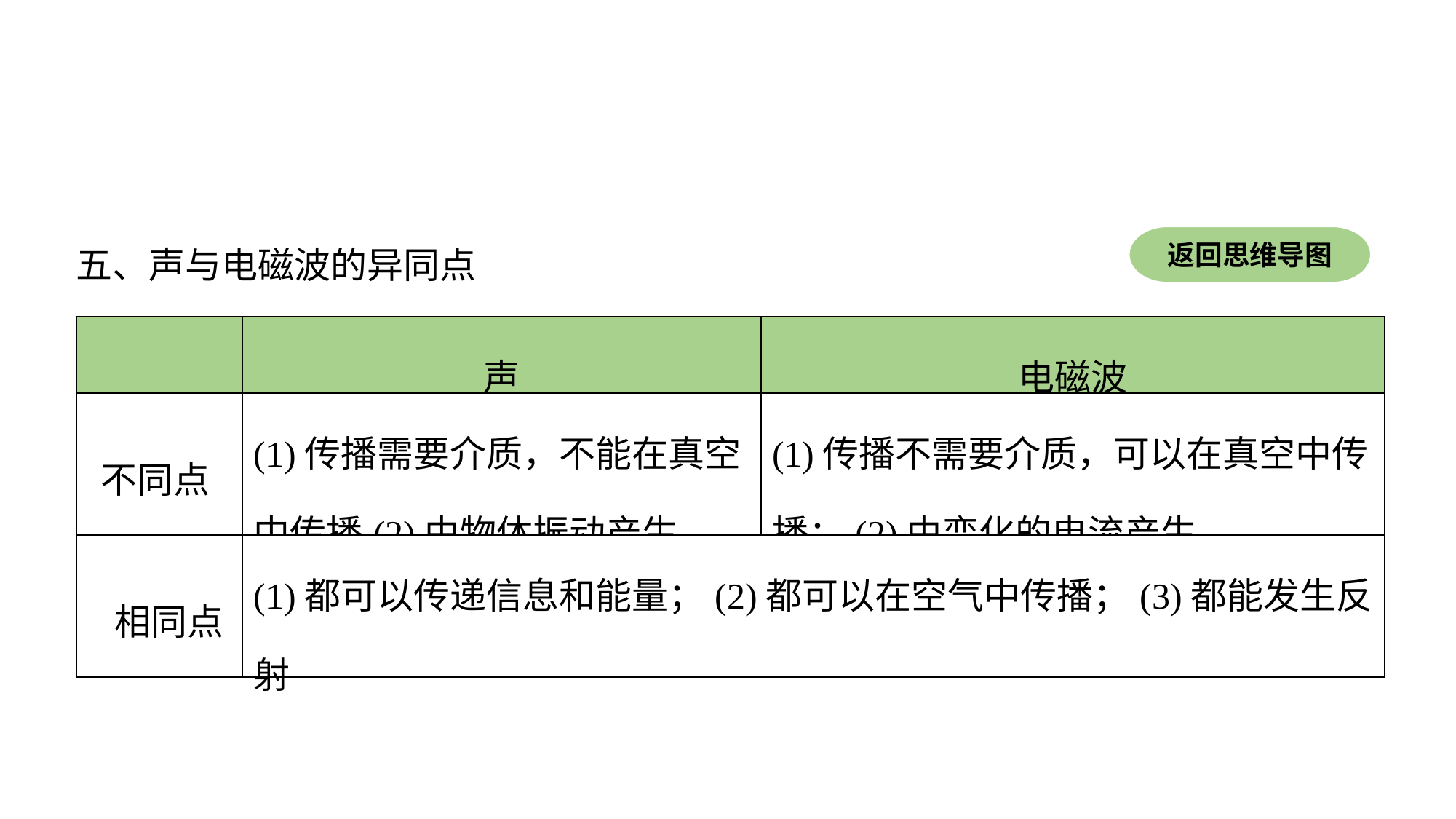

返回思维导图
五、声与电磁波的异同点
|  | 声 | 电磁波 |
| --- | --- | --- |
| 不同点 | (1)传播需要介质，不能在真空中传播(2)由物体振动产生 | (1)传播不需要介质，可以在真空中传播；(2)由变化的电流产生 |
| 相同点 | (1)都可以传递信息和能量；(2)都可以在空气中传播；(3)都能发生反射 |  |